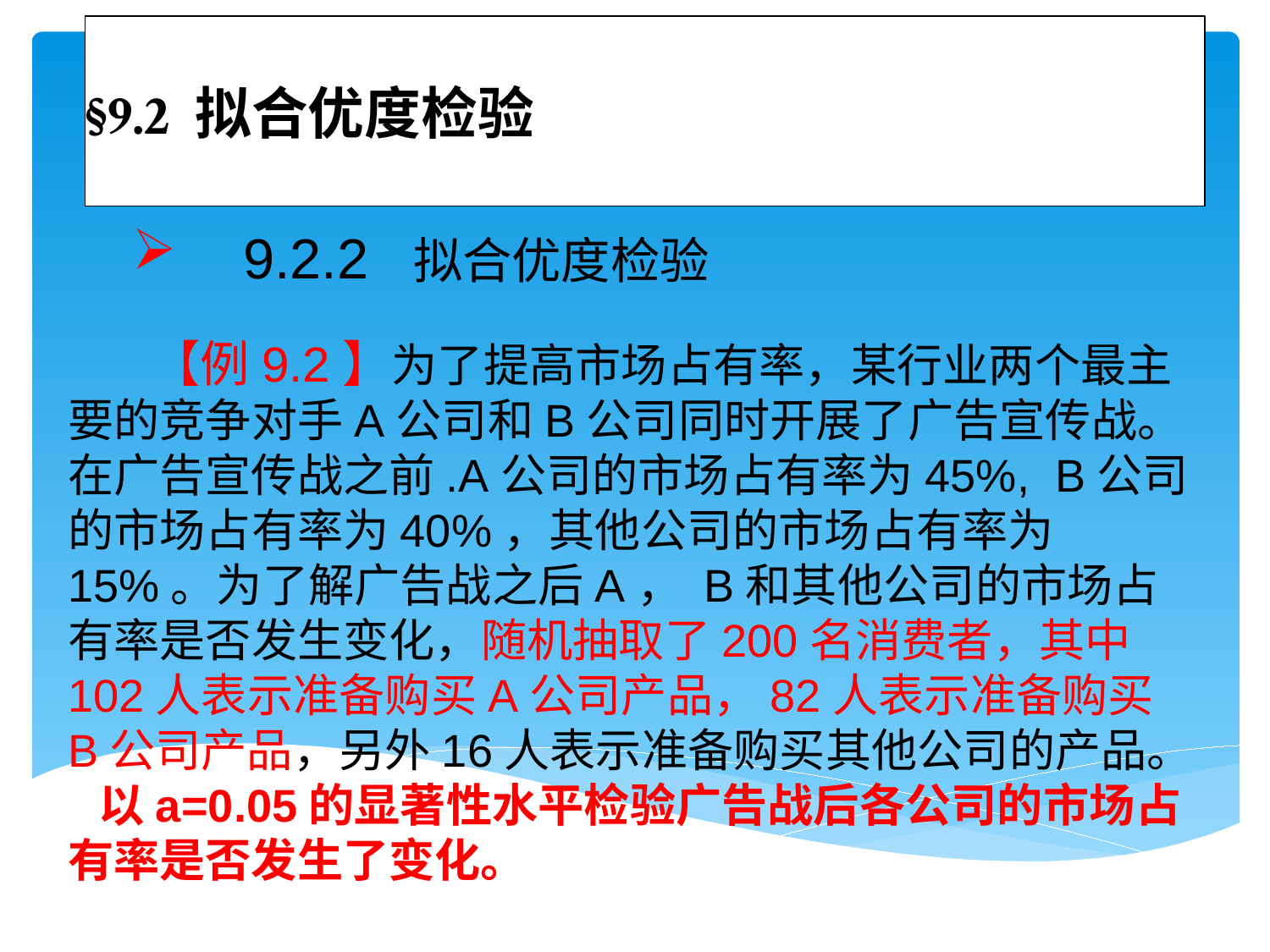

# §9.2 拟合优度检验
   9.2.2  拟合优度检验
       【例9.2】为了提高市场占有率，某行业两个最主要的竞争对手A公司和B公司同时开展了广告宣传战。在广告宣传战之前.A公司的市场占有率为45%,  B公司的市场占有率为40%，其他公司的市场占有率为15%。为了解广告战之后A， B和其他公司的市场占有率是否发生变化，随机抽取了200名消费者，其中102人表示准备购买A公司产品，82人表示准备购买B公司产品，另外16人表示准备购买其他公司的产品。   以a=0.05的显著性水平检验广告战后各公司的市场占有率是否发生了变化。